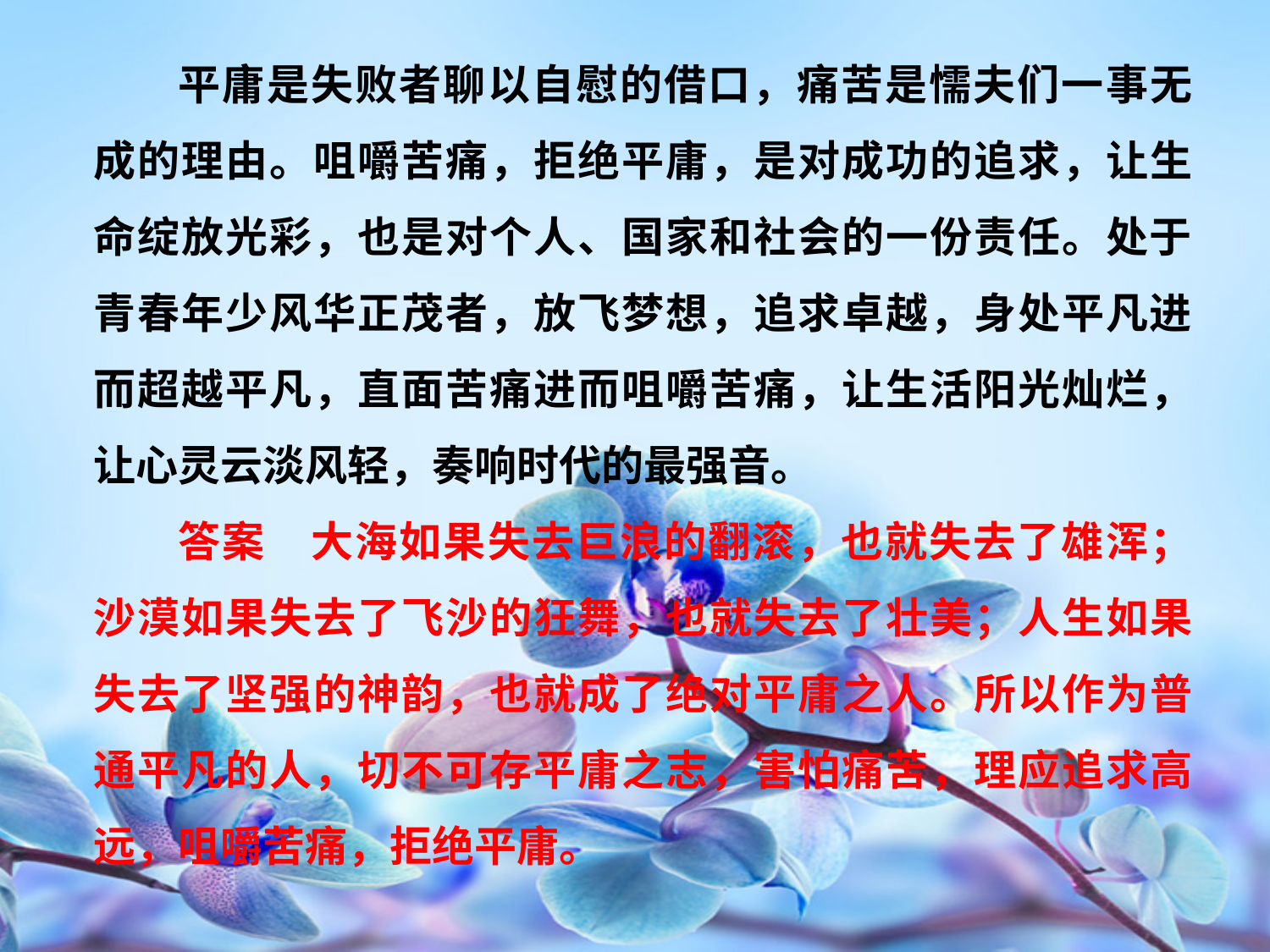

平庸是失败者聊以自慰的借口，痛苦是懦夫们一事无成的理由。咀嚼苦痛，拒绝平庸，是对成功的追求，让生命绽放光彩，也是对个人、国家和社会的一份责任。处于青春年少风华正茂者，放飞梦想，追求卓越，身处平凡进而超越平凡，直面苦痛进而咀嚼苦痛，让生活阳光灿烂，让心灵云淡风轻，奏响时代的最强音。
答案　大海如果失去巨浪的翻滚，也就失去了雄浑；沙漠如果失去了飞沙的狂舞，也就失去了壮美；人生如果失去了坚强的神韵，也就成了绝对平庸之人。所以作为普通平凡的人，切不可存平庸之志，害怕痛苦，理应追求高远，咀嚼苦痛，拒绝平庸。